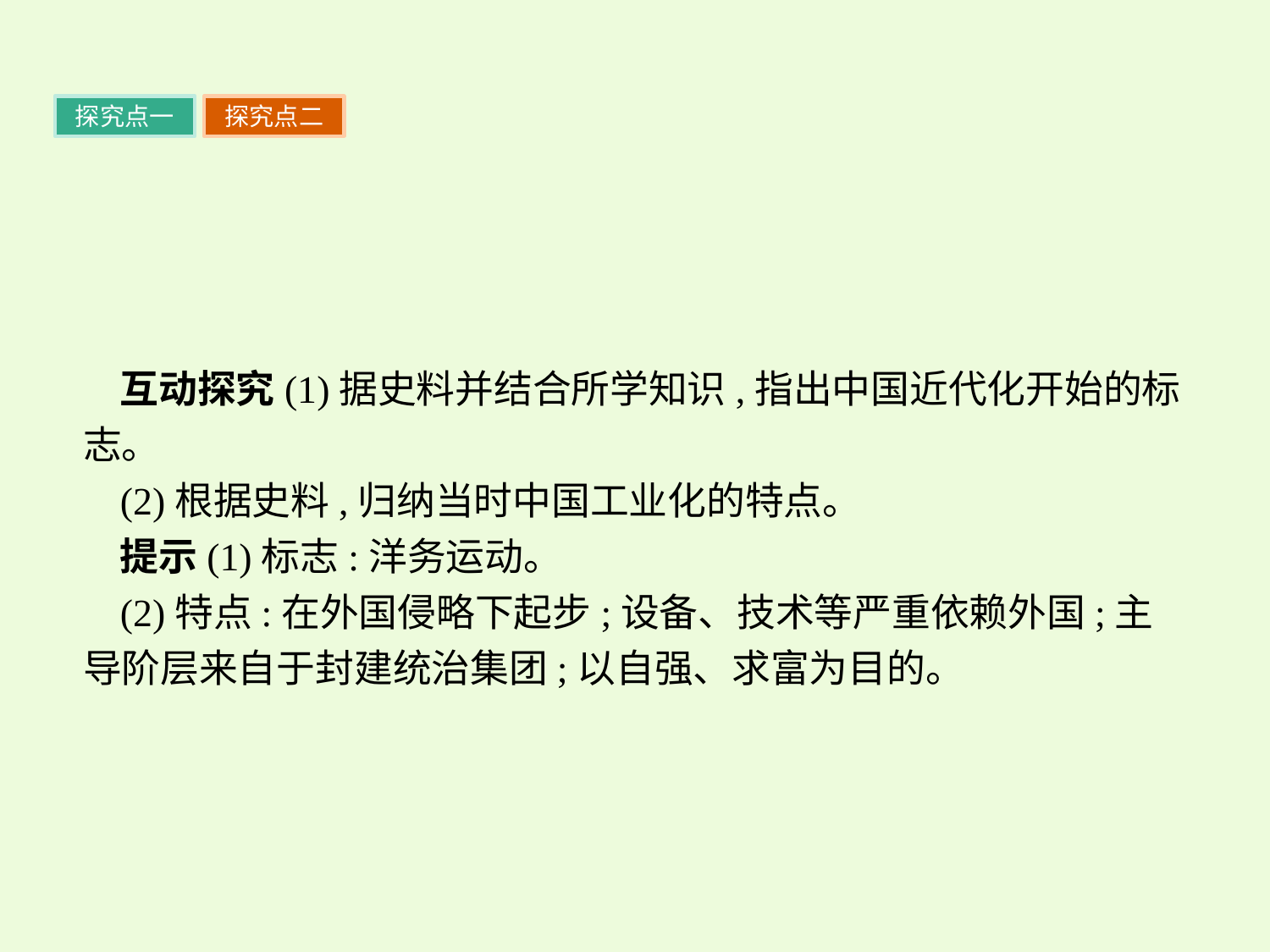

探究点一
探究点二
互动探究(1)据史料并结合所学知识,指出中国近代化开始的标志。
(2)根据史料,归纳当时中国工业化的特点。
提示(1)标志:洋务运动。
(2)特点:在外国侵略下起步;设备、技术等严重依赖外国;主导阶层来自于封建统治集团;以自强、求富为目的。